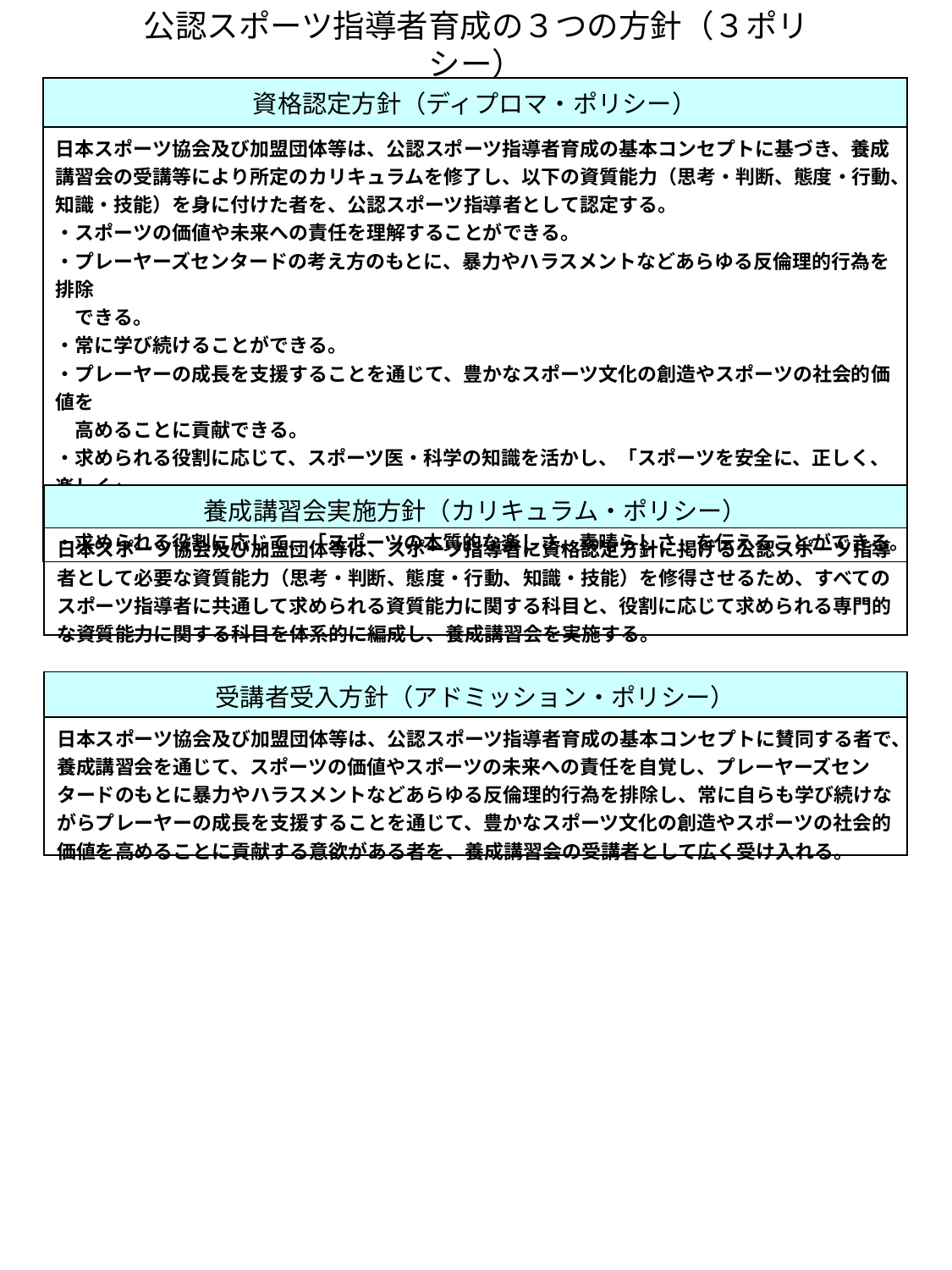

公認スポーツ指導者育成の３つの方針（３ポリシー）
| 資格認定方針（ディプロマ・ポリシー） |
| --- |
| 日本スポーツ協会及び加盟団体等は、公認スポーツ指導者育成の基本コンセプトに基づき、養成講習会の受講等により所定のカリキュラムを修了し、以下の資質能力（思考・判断、態度・行動、知識・技能）を身に付けた者を、公認スポーツ指導者として認定する。 ・スポーツの価値や未来への責任を理解することができる。 ・プレーヤーズセンタードの考え方のもとに、暴力やハラスメントなどあらゆる反倫理的行為を排除 　できる。 ・常に学び続けることができる。 ・プレーヤーの成長を支援することを通じて、豊かなスポーツ文化の創造やスポーツの社会的価値を 　高めることに貢献できる。 ・求められる役割に応じて、スポーツ医・科学の知識を活かし、「スポーツを安全に、正しく、楽しく」 　指導することができる。 ・求められる役割に応じて、「スポーツの本質的な楽しさ、素晴らしさ」を伝えることができる。 |
| 養成講習会実施方針（カリキュラム・ポリシー） |
| --- |
| 日本スポーツ協会及び加盟団体等は、スポーツ指導者に資格認定方針に掲げる公認スポーツ指導者として必要な資質能力（思考・判断、態度・行動、知識・技能）を修得させるため、すべてのスポーツ指導者に共通して求められる資質能力に関する科目と、役割に応じて求められる専門的な資質能力に関する科目を体系的に編成し、養成講習会を実施する。 |
| 受講者受入方針（アドミッション・ポリシー） |
| --- |
| 日本スポーツ協会及び加盟団体等は、公認スポーツ指導者育成の基本コンセプトに賛同する者で、養成講習会を通じて、スポーツの価値やスポーツの未来への責任を自覚し、プレーヤーズセンタードのもとに暴力やハラスメントなどあらゆる反倫理的行為を排除し、常に自らも学び続けながらプレーヤーの成長を支援することを通じて、豊かなスポーツ文化の創造やスポーツの社会的価値を高めることに貢献する意欲がある者を、養成講習会の受講者として広く受け入れる。 |